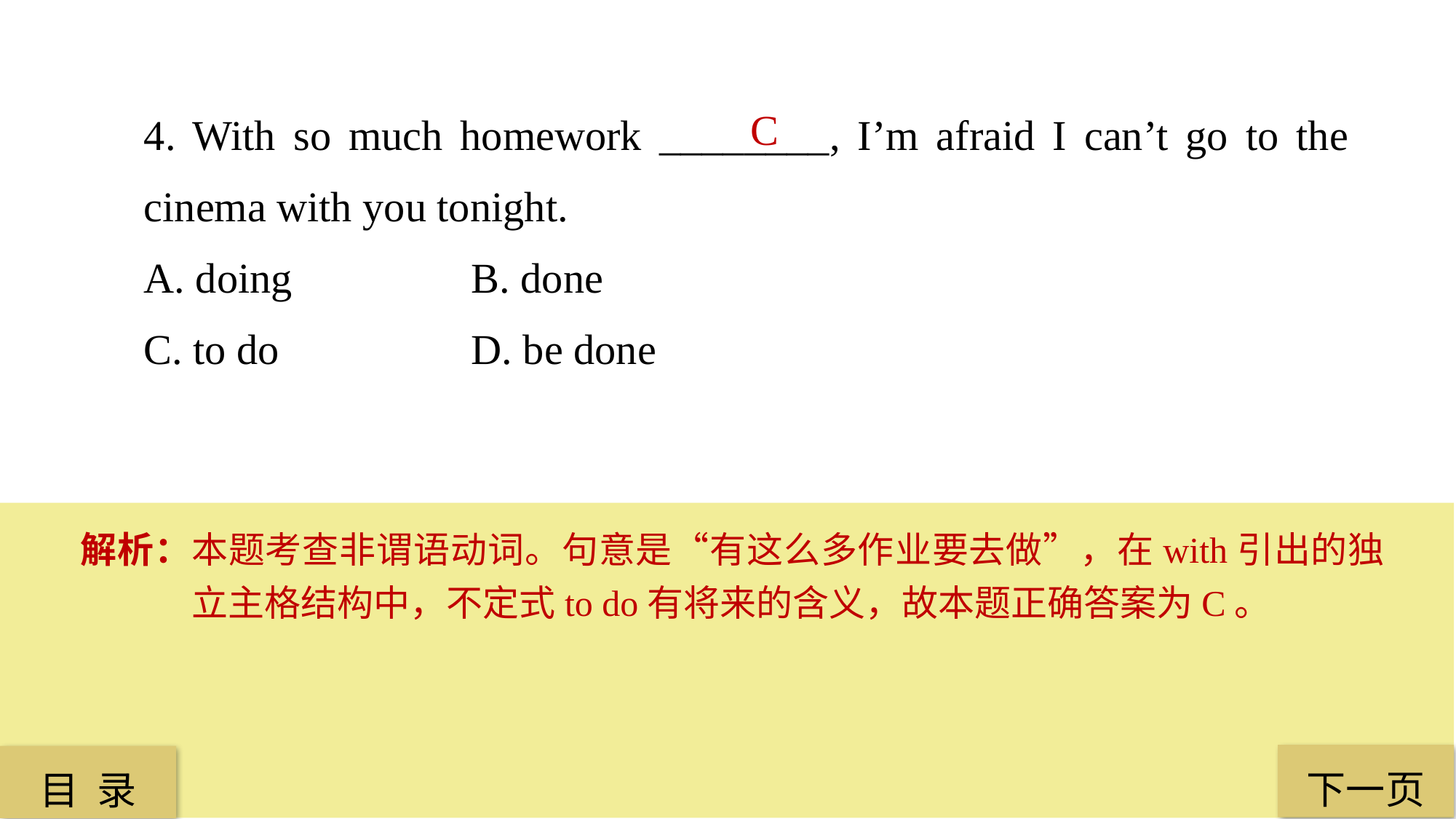

4. With so much homework ________, I’m afraid I can’t go to the cinema with you tonight.
A. doing 		B. done
C. to do 		D. be done
C
解析：本题考查非谓语动词。句意是“有这么多作业要去做”，在with引出的独立主格结构中，不定式to do有将来的含义，故本题正确答案为C。